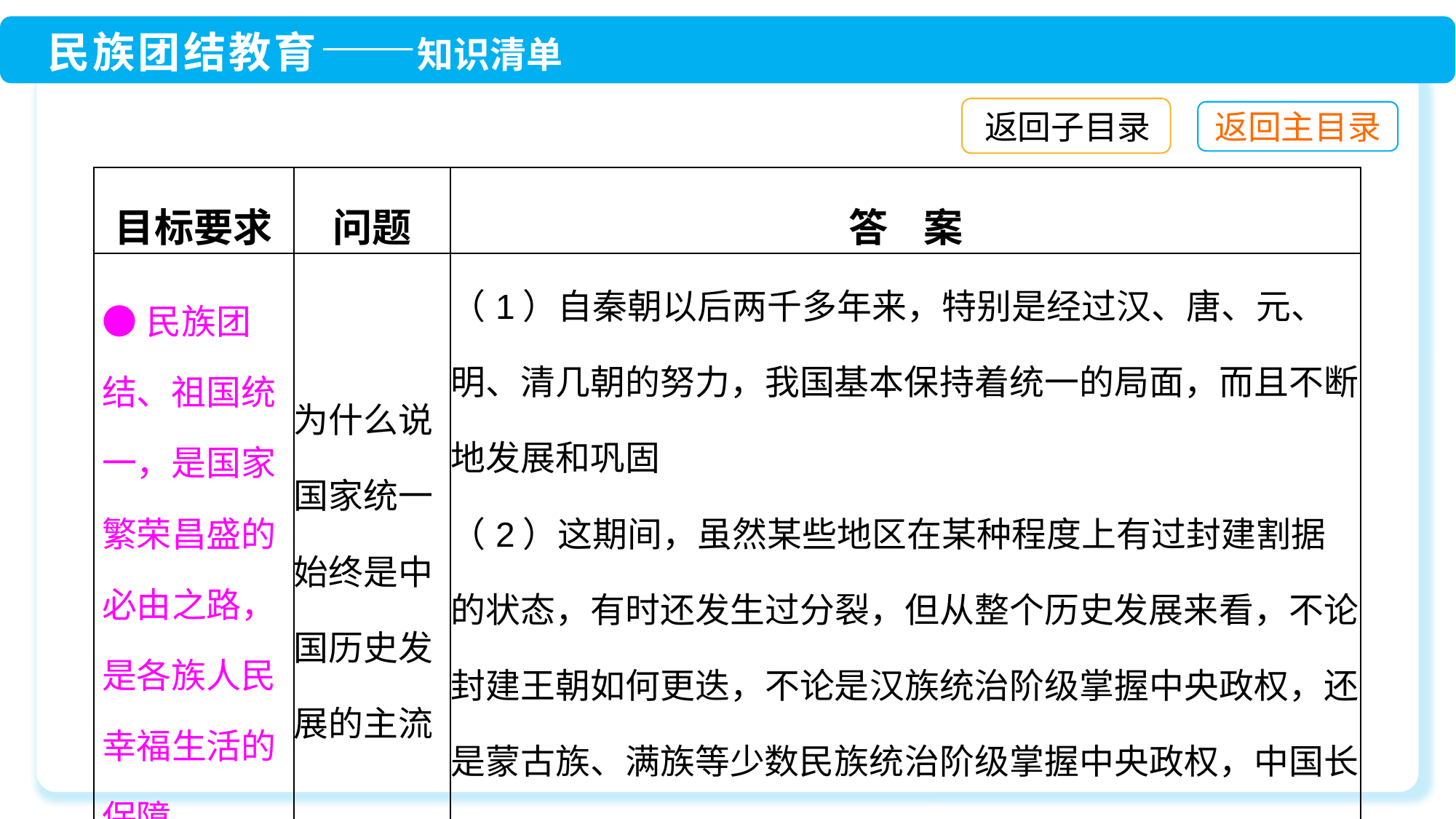

返回子目录
| 目标要求 | 问题 | 答 案 |
| --- | --- | --- |
| ●民族团结、祖国统一，是国家繁荣昌盛的必由之路，是各族人民幸福生活的保障 | 为什么说国家统一始终是中国历史发展的主流 | （1）自秦朝以后两千多年来，特别是经过汉、唐、元、明、清几朝的努力，我国基本保持着统一的局面，而且不断地发展和巩固 （2）这期间，虽然某些地区在某种程度上有过封建割据的状态，有时还发生过分裂，但从整个历史发展来看，不论封建王朝如何更迭，不论是汉族统治阶级掌握中央政权，还是蒙古族、满族等少数民族统治阶级掌握中央政权，中国长期以来作为一个统一的多民族国家而屹立于世界的东方 |